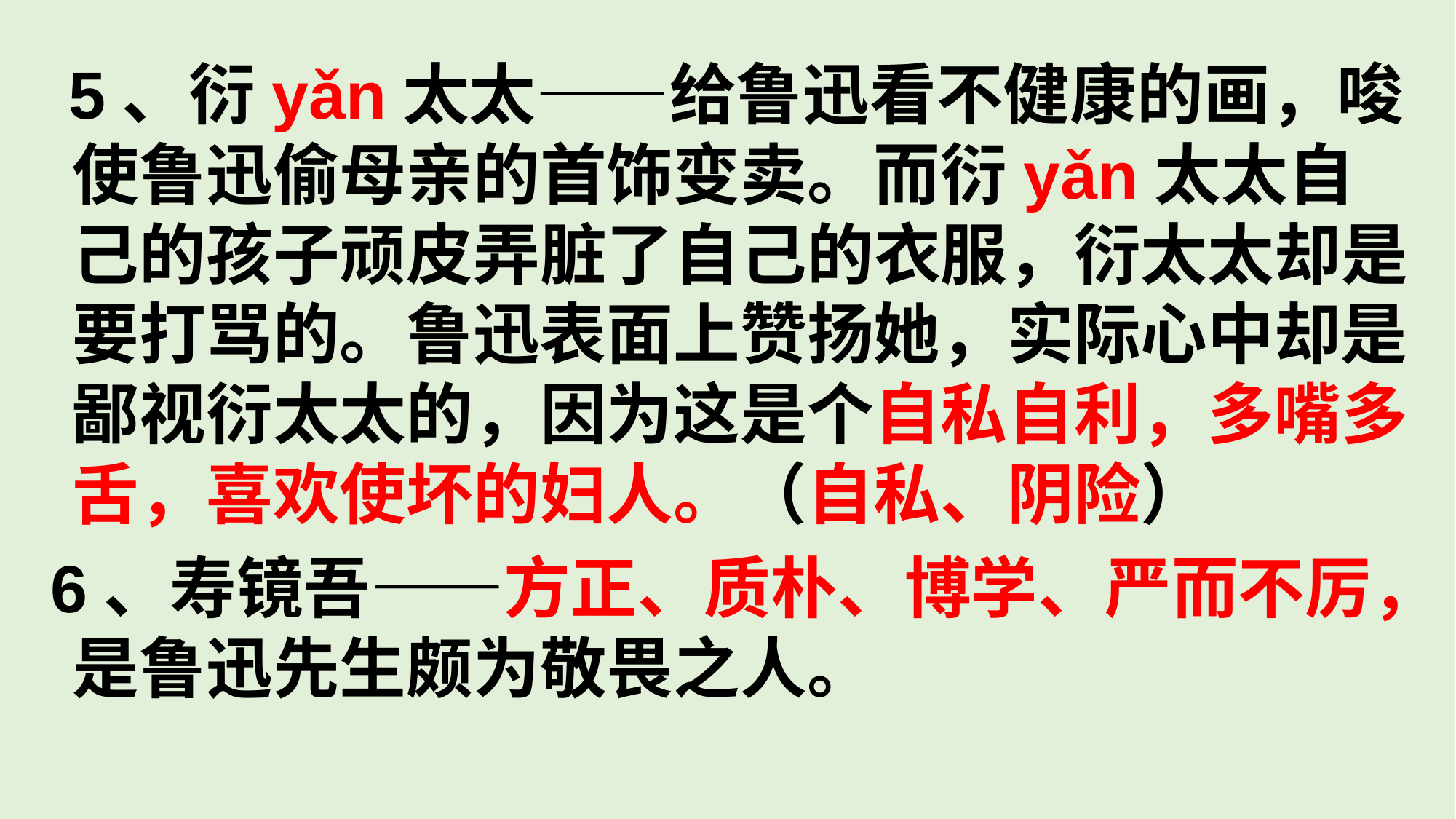

#
  5、衍yǎn太太——给鲁迅看不健康的画，唆使鲁迅偷母亲的首饰变卖。而衍yǎn太太自己的孩子顽皮弄脏了自己的衣服，衍太太却是要打骂的。鲁迅表面上赞扬她，实际心中却是鄙视衍太太的，因为这是个自私自利，多嘴多舌，喜欢使坏的妇人。（自私、阴险）
 6、寿镜吾——方正、质朴、博学、严而不厉，是鲁迅先生颇为敬畏之人。